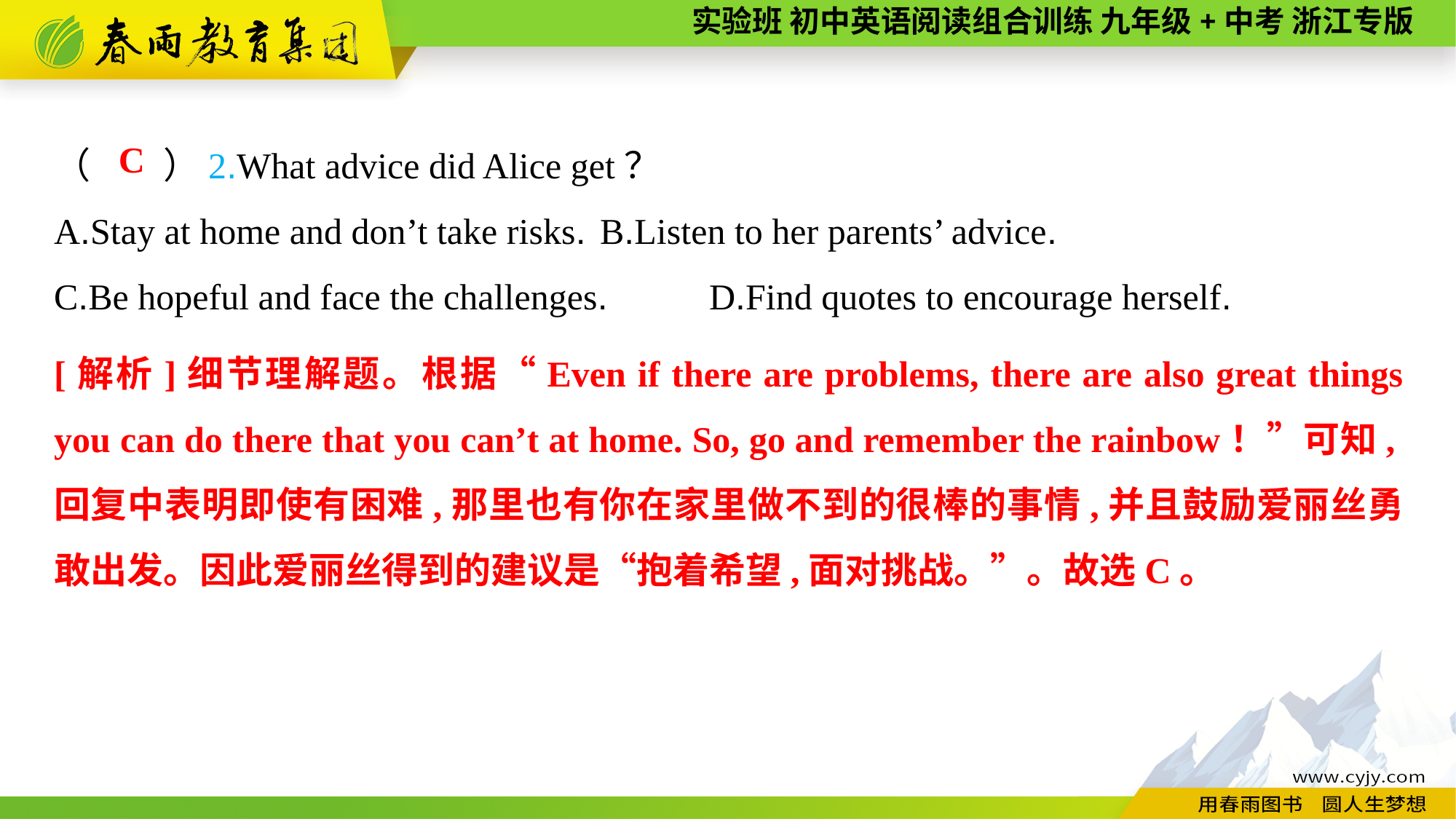

（　　）2.What advice did Alice get？
A.Stay at home and don’t take risks.	B.Listen to her parents’ advice.
C.Be hopeful and face the challenges.	D.Find quotes to encourage herself.
C
[解析]细节理解题。根据“Even if there are problems, there are also great things you can do there that you can’t at home. So, go and remember the rainbow！”可知,回复中表明即使有困难,那里也有你在家里做不到的很棒的事情,并且鼓励爱丽丝勇敢出发。因此爱丽丝得到的建议是“抱着希望,面对挑战。”。故选C。